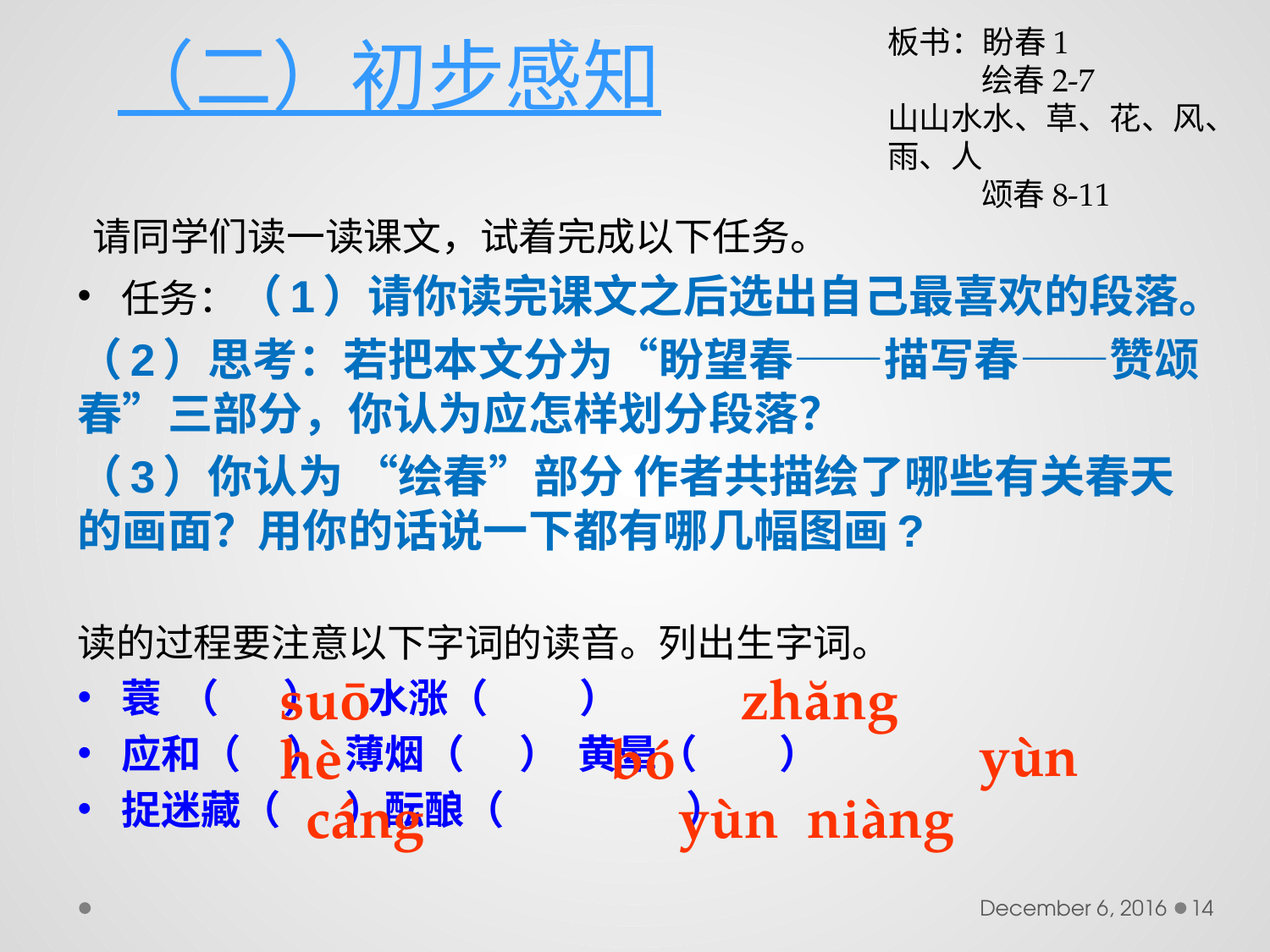

# （二）初步感知
板书：盼春1
            绘春2-7
山山水水、草、花、风、雨、人
            颂春8-11

 请同学们读一读课文，试着完成以下任务。
任务：（1）请你读完课文之后选出自己最喜欢的段落。
（2）思考：若把本文分为“盼望春——描写春——赞颂春”三部分，你认为应怎样划分段落？
（3）你认为 “绘春”部分 作者共描绘了哪些有关春天的画面？用你的话说一下都有哪几幅图画?

读的过程要注意以下字词的读音。列出生字词。
蓑  （       ）     水涨（          ）
应和（     ）  薄烟（      ）  黄晕（         ）
捉迷藏（       ）酝酿（                    ）

suō
zhăng
 yùn
hè
bó
cáng
yùn  niàng

December 6, 2016
14